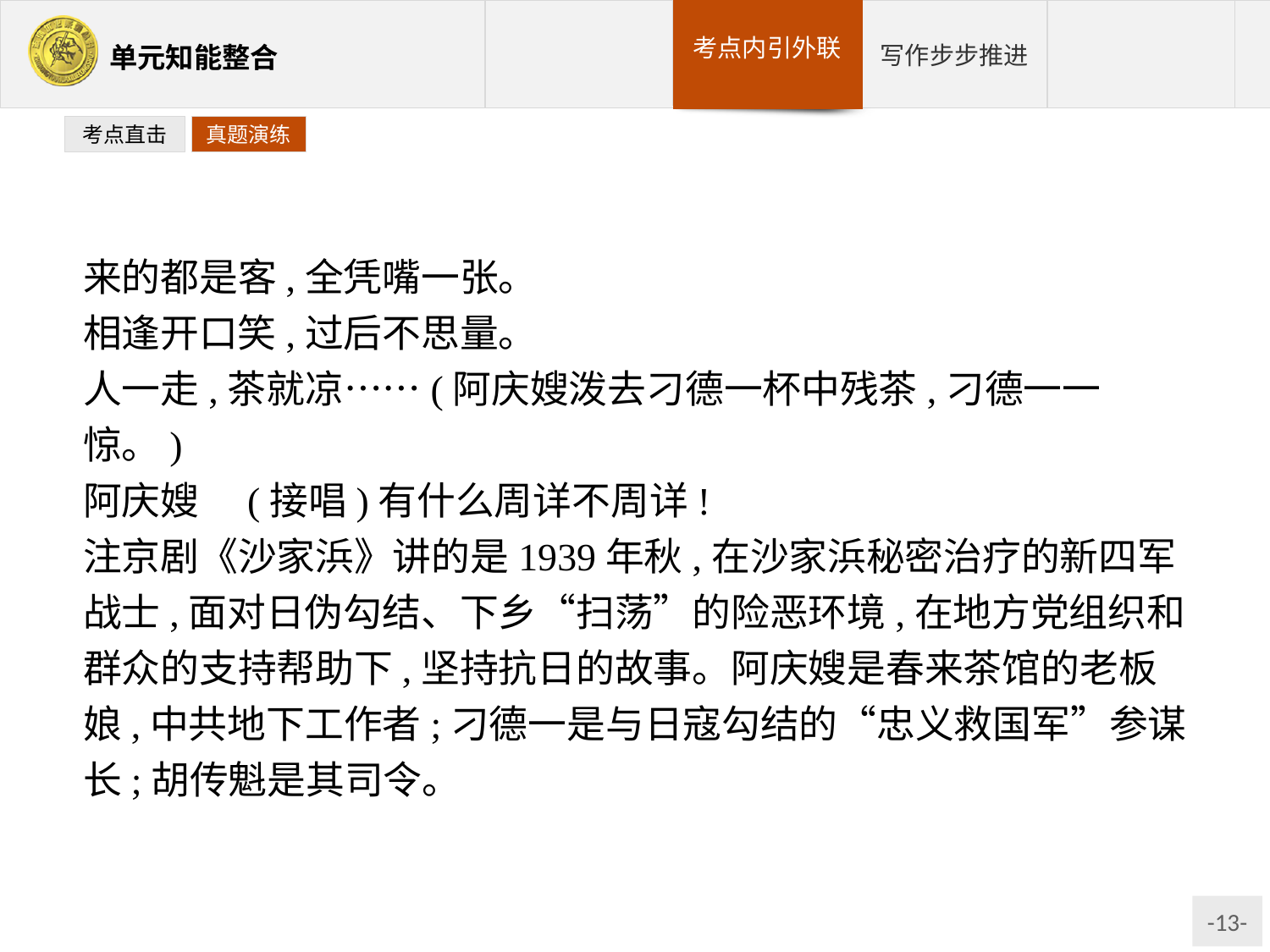

考点直击
真题演练
来的都是客,全凭嘴一张。
相逢开口笑,过后不思量。
人一走,茶就凉……(阿庆嫂泼去刁德一杯中残茶,刁德一一惊。)
阿庆嫂　(接唱)有什么周详不周详!
注京剧《沙家浜》讲的是1939年秋,在沙家浜秘密治疗的新四军战士,面对日伪勾结、下乡“扫荡”的险恶环境,在地方党组织和群众的支持帮助下,坚持抗日的故事。阿庆嫂是春来茶馆的老板娘,中共地下工作者;刁德一是与日寇勾结的“忠义救国军”参谋长;胡传魁是其司令。